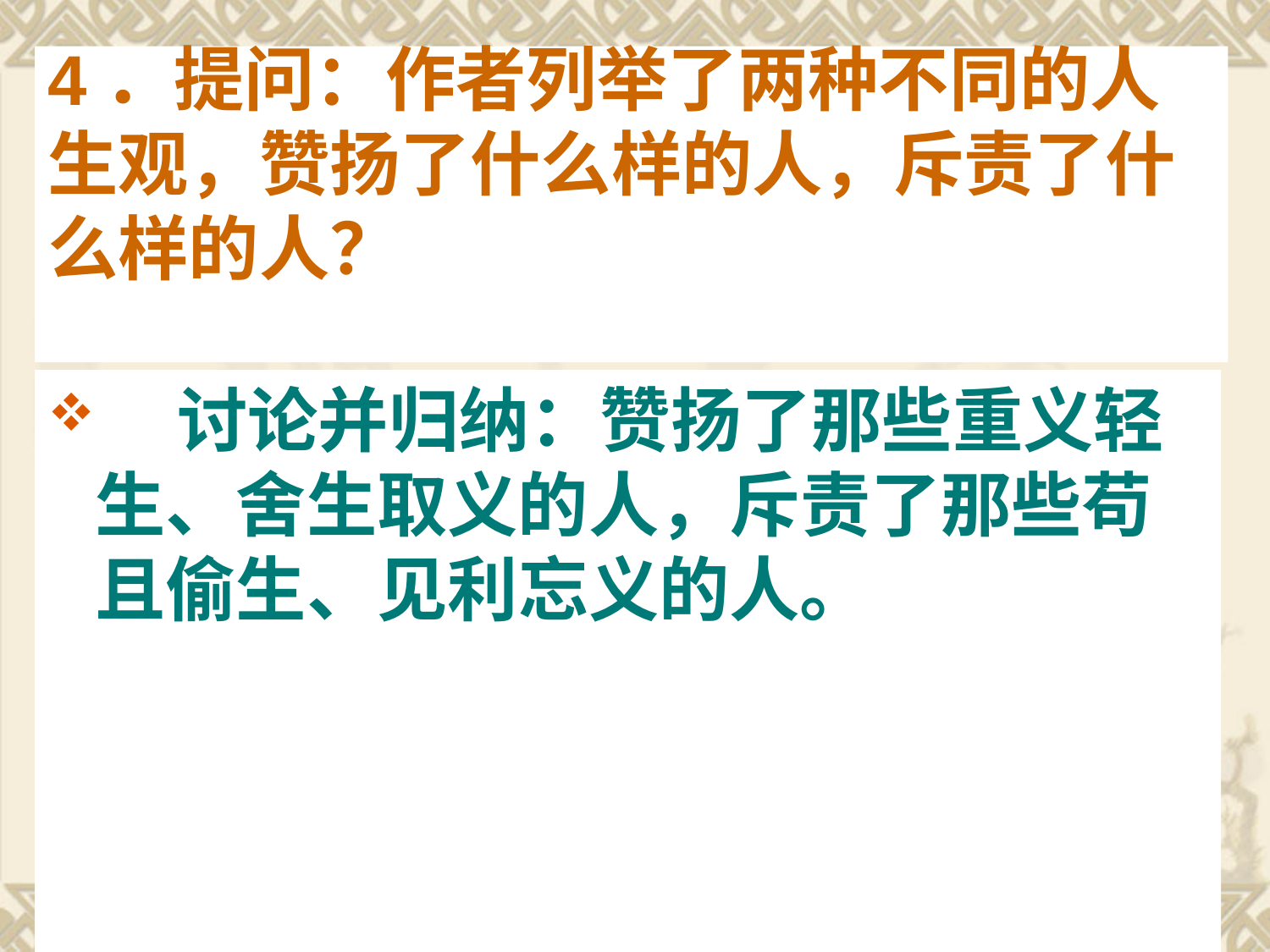

# 4．提问：作者列举了两种不同的人生观，赞扬了什么样的人，斥责了什么样的人？
    讨论并归纳：赞扬了那些重义轻生、舍生取义的人，斥责了那些苟且偷生、见利忘义的人。